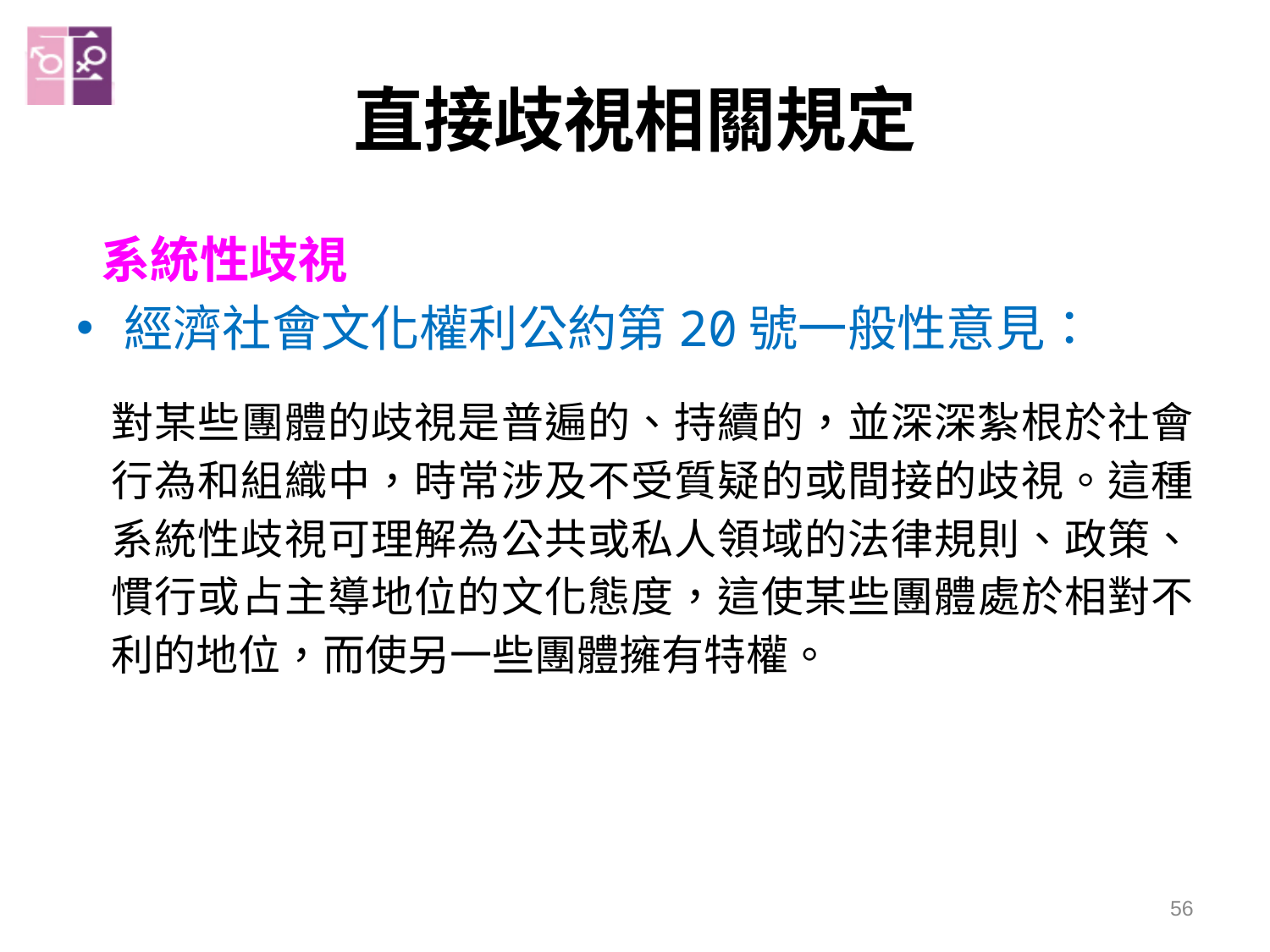

# 直接歧視相關規定
系統性歧視
經濟社會文化權利公約第20號一般性意見：
對某些團體的歧視是普遍的、持續的，並深深紮根於社會行為和組織中，時常涉及不受質疑的或間接的歧視。這種系統性歧視可理解為公共或私人領域的法律規則、政策、慣行或占主導地位的文化態度，這使某些團體處於相對不利的地位，而使另一些團體擁有特權。

56